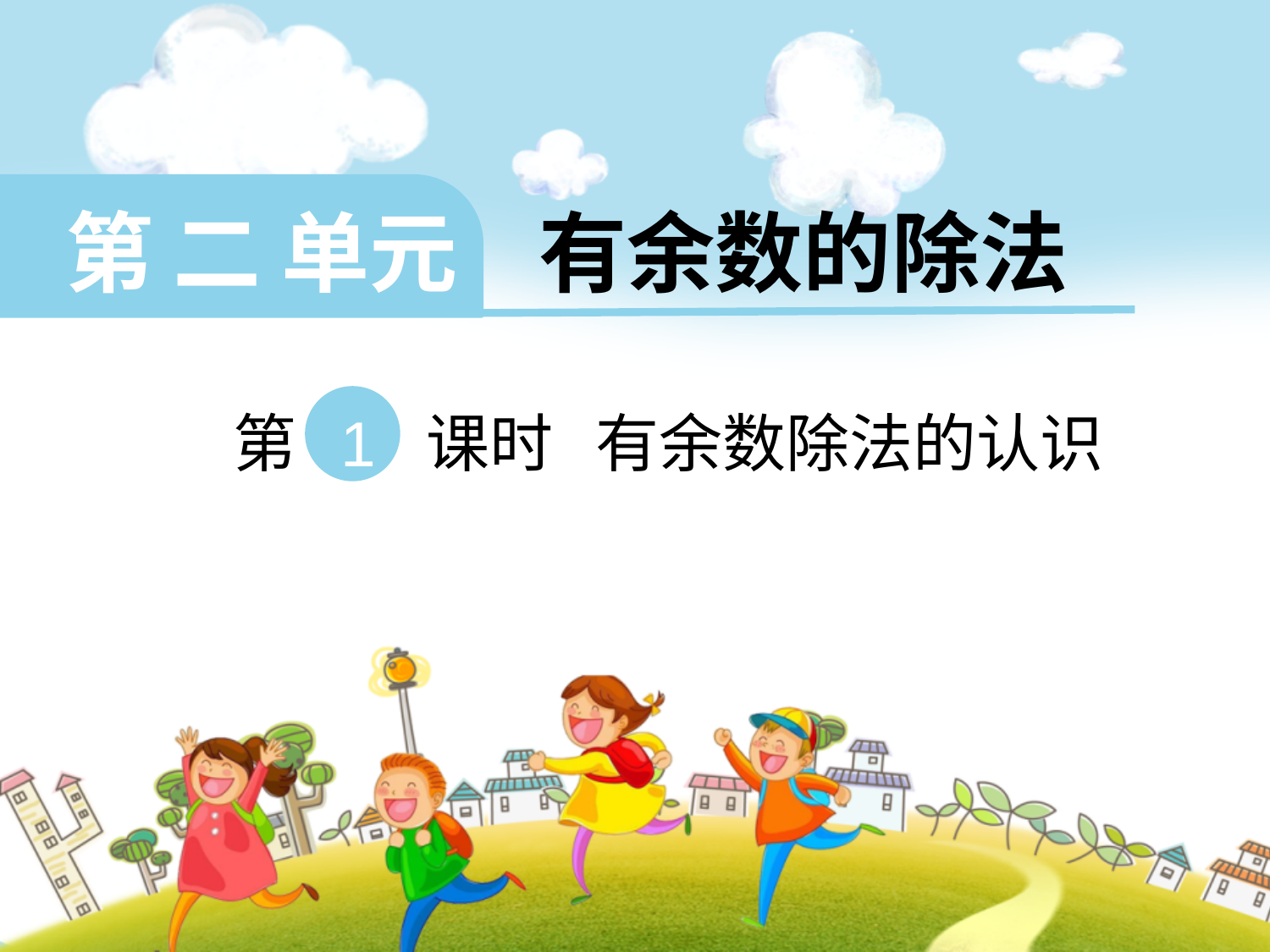

第 二 单元    有余数的除法

  第  1  课时   有余数除法的认识